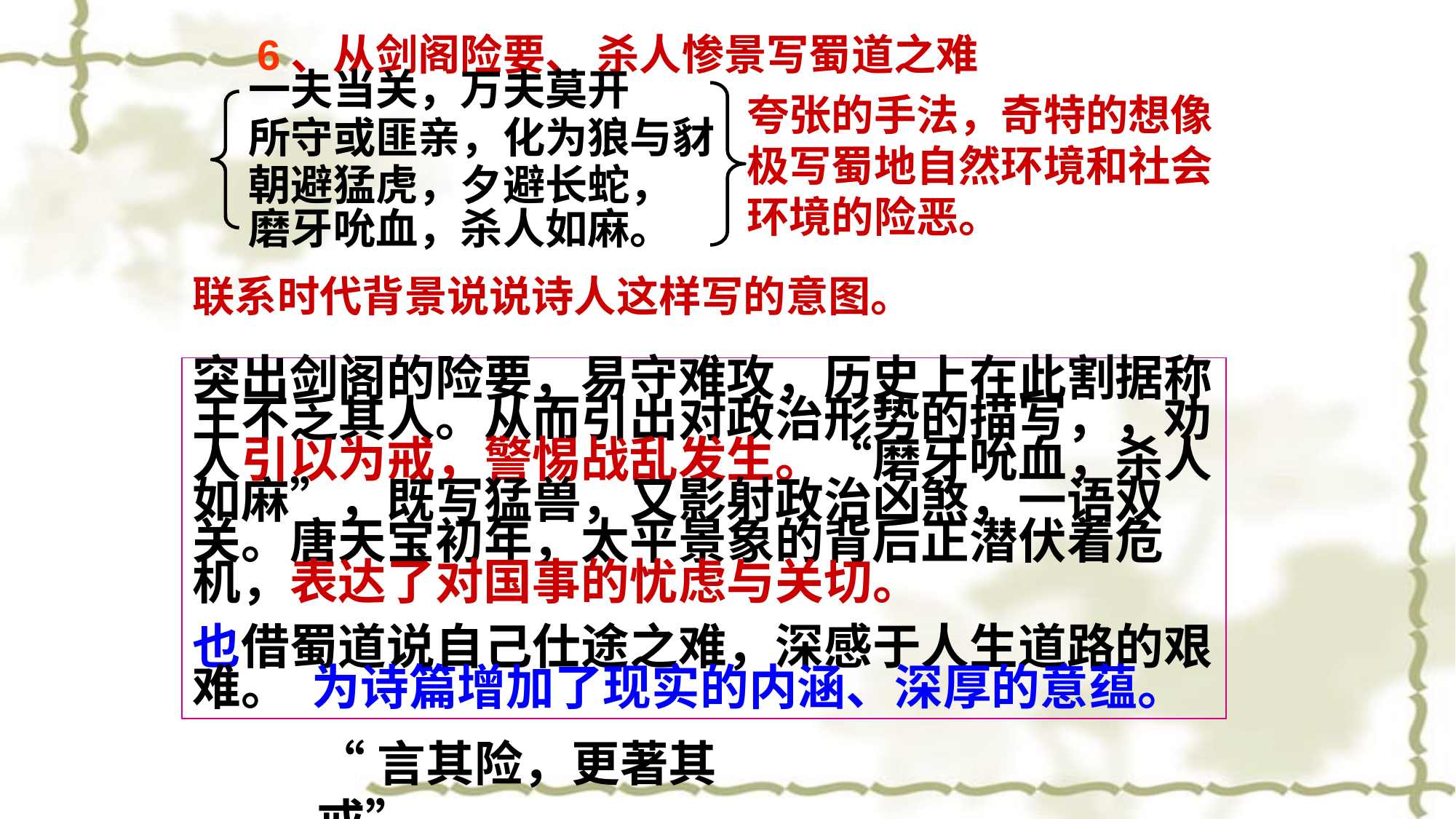

6、从剑阁险要、 杀人惨景写蜀道之难
一夫当关，万夫莫开
所守或匪亲，化为狼与豺
朝避猛虎，夕避长蛇，
磨牙吮血，杀人如麻。

夸张的手法，奇特的想像
极写蜀地自然环境和社会环境的险恶。

联系时代背景说说诗人这样写的意图。
突出剑阁的险要，易守难攻，历史上在此割据称王不乏其人。从而引出对政治形势的描写，，劝人引以为戒，警惕战乱发生。“磨牙吮血，杀人如麻”，既写猛兽，又影射政治凶煞，一语双关。唐天宝初年，太平景象的背后正潜伏着危机，表达了对国事的忧虑与关切。
也借蜀道说自己仕途之难，深感于人生道路的艰难。  为诗篇增加了现实的内涵、深厚的意蕴。
“言其险，更著其戒”